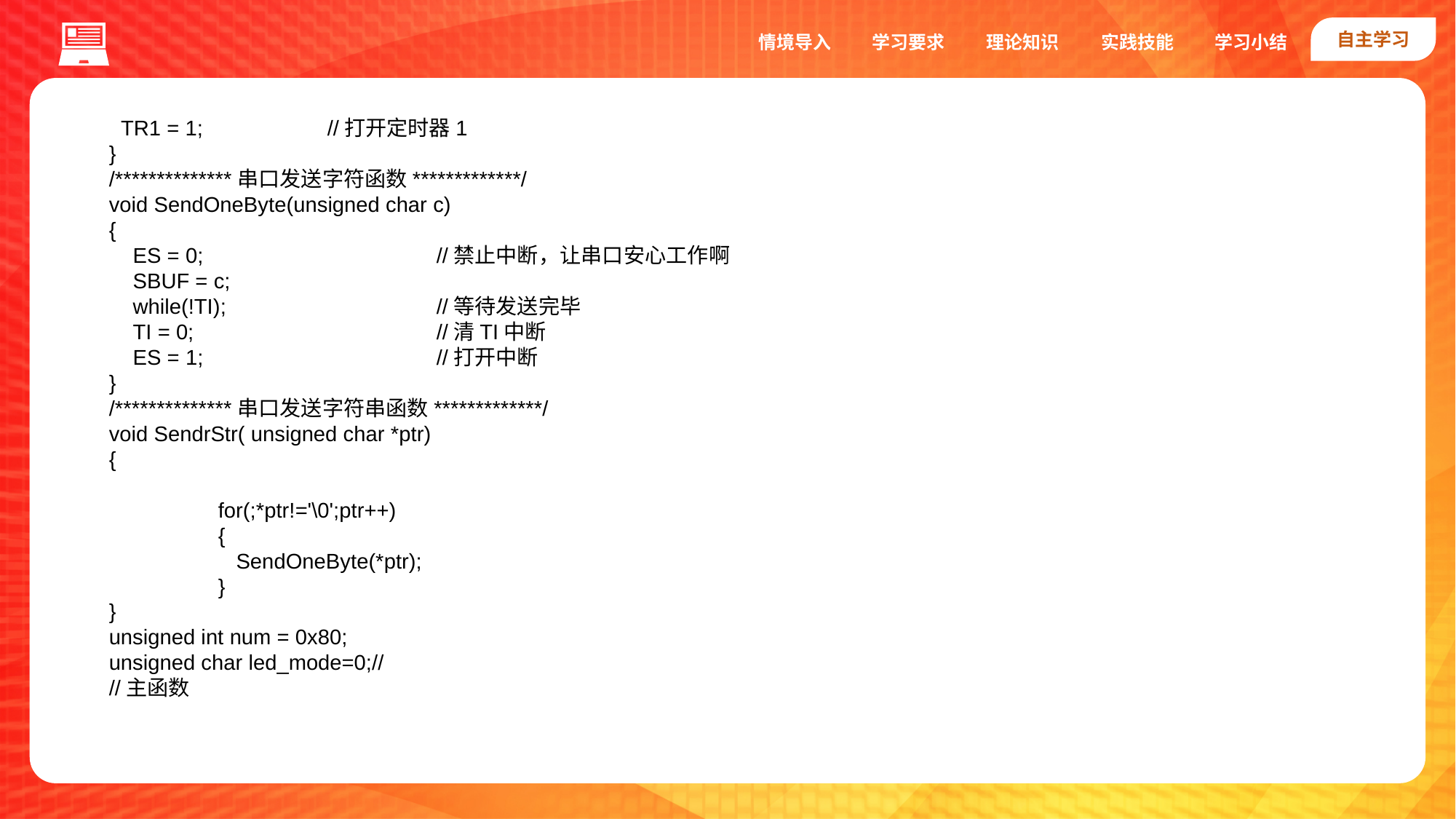

自主学习
实践技能
情境导入
学习要求
理论知识
学习小结

  TR1 = 1;		//打开定时器1
}
/**************串口发送字符函数*************/
void SendOneByte(unsigned char c)
{
    ES = 0;			//禁止中断，让串口安心工作啊
    SBUF = c;
    while(!TI);		//等待发送完毕
    TI = 0;			//清TI中断
    ES = 1;			//打开中断
}
/**************串口发送字符串函数*************/
void SendrStr( unsigned char *ptr)
{

	for(;*ptr!='\0';ptr++)
	{
	   SendOneByte(*ptr);
	}
}
unsigned int num = 0x80;
unsigned char led_mode=0;//
//主函数